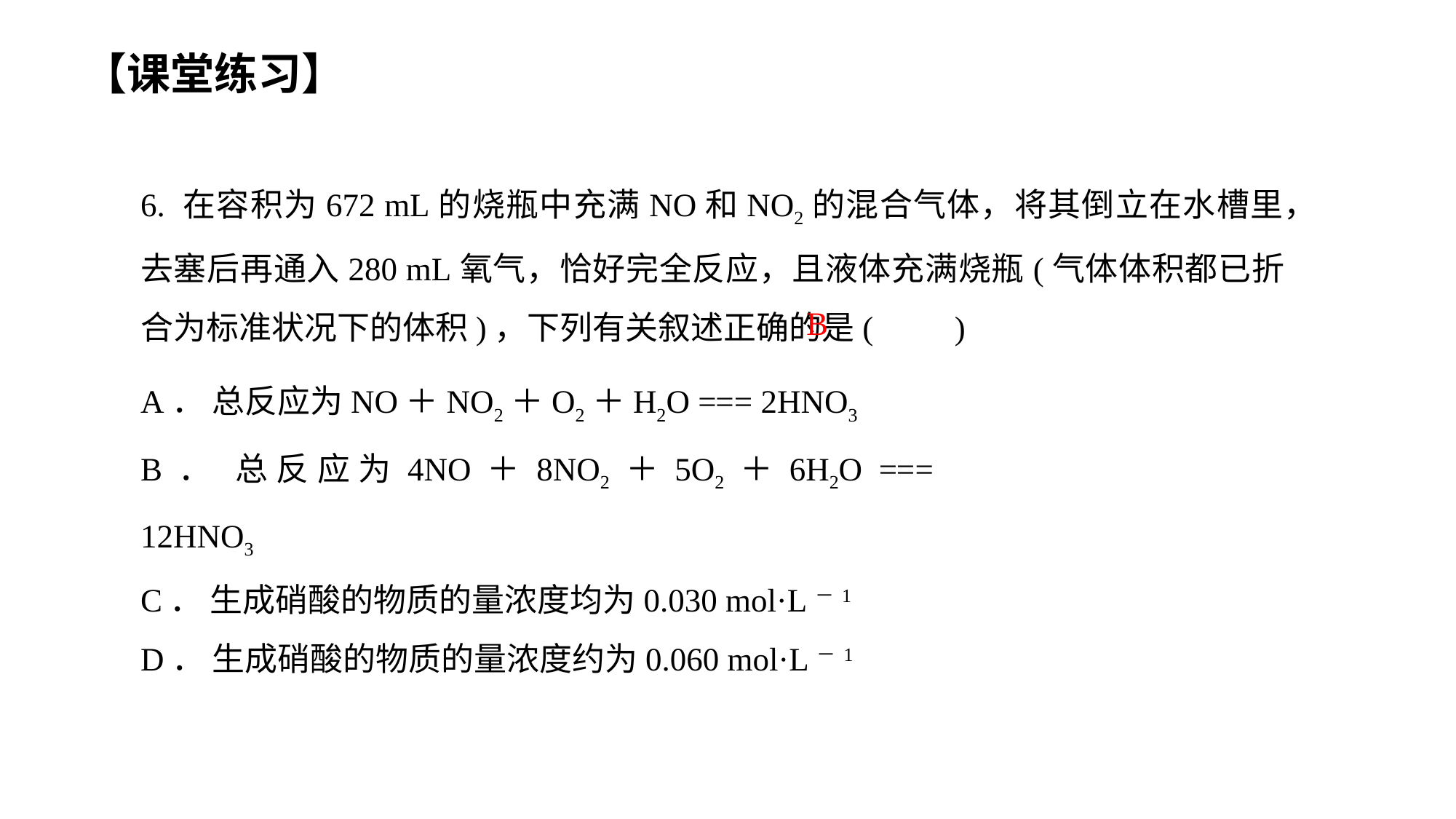

【课堂练习】
6. 在容积为672 mL的烧瓶中充满NO和NO2的混合气体，将其倒立在水槽里，去塞后再通入280 mL氧气，恰好完全反应，且液体充满烧瓶(气体体积都已折合为标准状况下的体积)，下列有关叙述正确的是(　　)
B
A． 总反应为NO＋NO2＋O2＋H2O === 2HNO3
B． 总反应为4NO＋8NO2＋5O2＋6H2O === 12HNO3
C． 生成硝酸的物质的量浓度均为0.030 mol·L－1
D． 生成硝酸的物质的量浓度约为0.060 mol·L－1